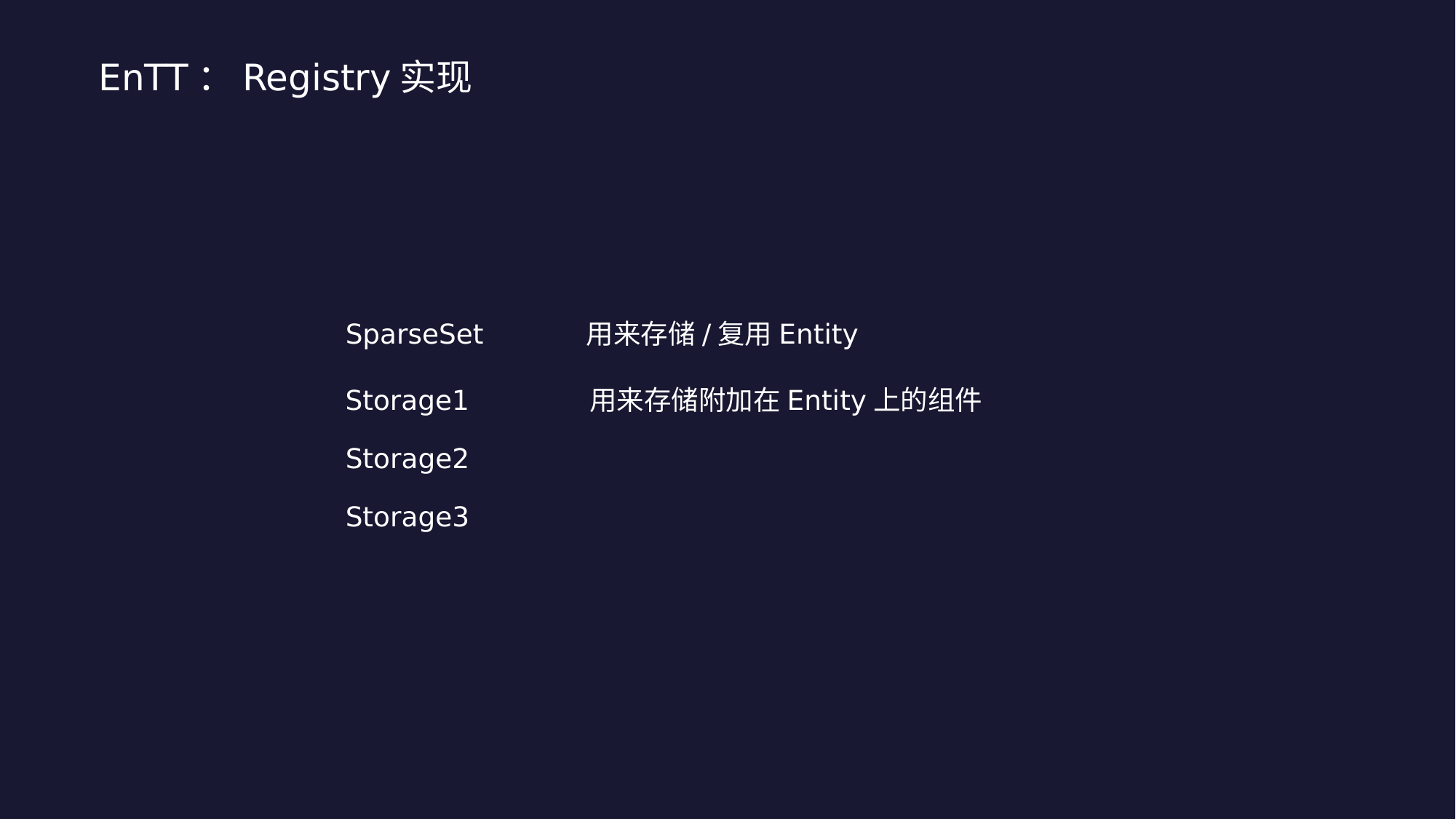

EnTT：Registry实现
SparseSet           用来存储/复用Entity
Storage1             用来存储附加在Entity上的组件
Storage2
Storage3